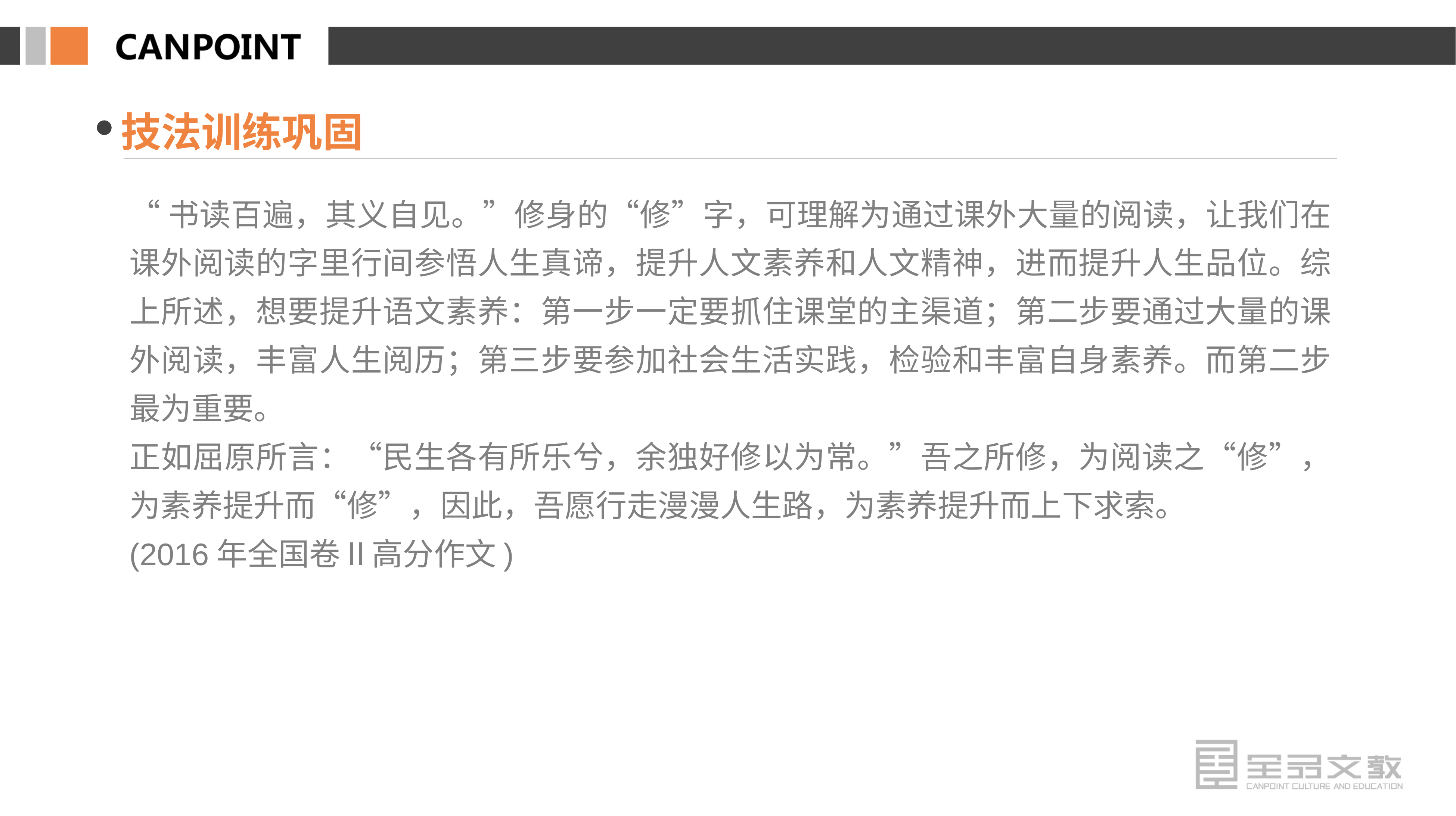

技法训练巩固

“书读百遍，其义自见。”修身的“修”字，可理解为通过课外大量的阅读，让我们在课外阅读的字里行间参悟人生真谛，提升人文素养和人文精神，进而提升人生品位。综上所述，想要提升语文素养：第一步一定要抓住课堂的主渠道；第二步要通过大量的课外阅读，丰富人生阅历；第三步要参加社会生活实践，检验和丰富自身素养。而第二步最为重要。
正如屈原所言：“民生各有所乐兮，余独好修以为常。”吾之所修，为阅读之“修”，为素养提升而“修”，因此，吾愿行走漫漫人生路，为素养提升而上下求索。
(2016年全国卷Ⅱ高分作文)